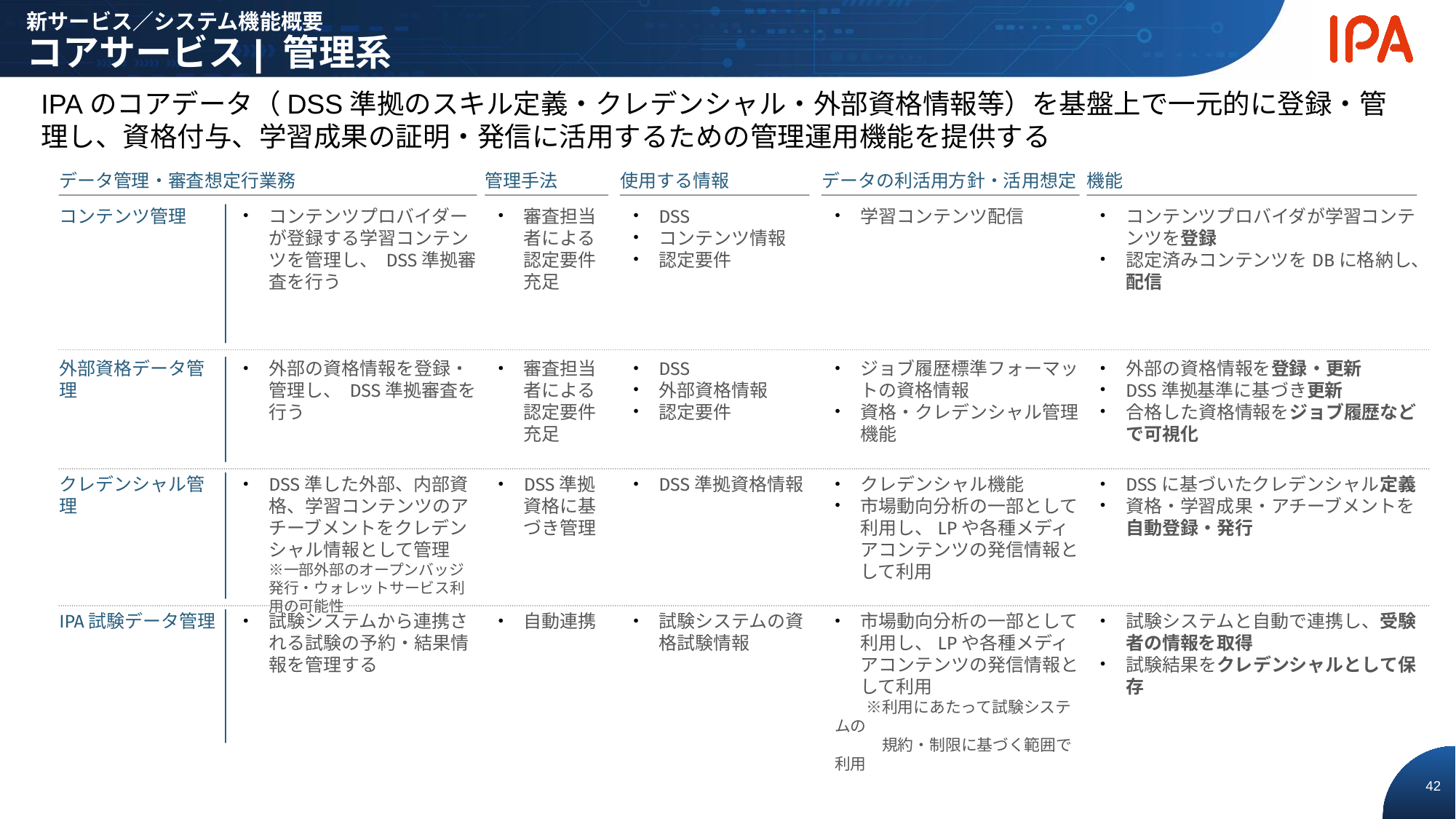

新サービス／システム機能概要
コアサービス| 管理系
IPAのコアデータ（DSS準拠のスキル定義・クレデンシャル・外部資格情報等）を基盤上で一元的に登録・管理し、資格付与、学習成果の証明・発信に活用するための管理運用機能を提供する
データ管理・審査想定行業務
管理手法
使用する情報
データの利活用方針・活用想定
機能
コンテンツ管理
コンテンツプロバイダーが登録する学習コンテンツを管理し、 DSS準拠審査を行う
審査担当者による認定要件充足
DSS
コンテンツ情報
認定要件
学習コンテンツ配信
コンテンツプロバイダが学習コンテンツを登録
認定済みコンテンツをDBに格納し、配信
外部資格データ管理
外部の資格情報を登録・管理し、 DSS準拠審査を行う
審査担当者による認定要件充足
DSS
外部資格情報
認定要件
ジョブ履歴標準フォーマットの資格情報
資格・クレデンシャル管理機能
外部の資格情報を登録・更新
DSS準拠基準に基づき更新
合格した資格情報をジョブ履歴などで可視化
クレデンシャル管理
DSS準した外部、内部資格、学習コンテンツのアチーブメントをクレデンシャル情報として管理
※一部外部のオープンバッジ発行・ウォレットサービス利用の可能性
DSS準拠資格に基づき管理
DSS準拠資格情報
クレデンシャル機能
市場動向分析の一部として利用し、LPや各種メディアコンテンツの発信情報として利用
DSSに基づいたクレデンシャル定義
資格・学習成果・アチーブメントを自動登録・発行
自動連携
試験システムの資格試験情報
試験システムと自動で連携し、受験者の情報を取得
試験結果をクレデンシャルとして保存
IPA試験データ管理
試験システムから連携される試験の予約・結果情報を管理する
市場動向分析の一部として利用し、LPや各種メディアコンテンツの発信情報として利用
　　※利用にあたって試験システムの
　　　規約・制限に基づく範囲で利用